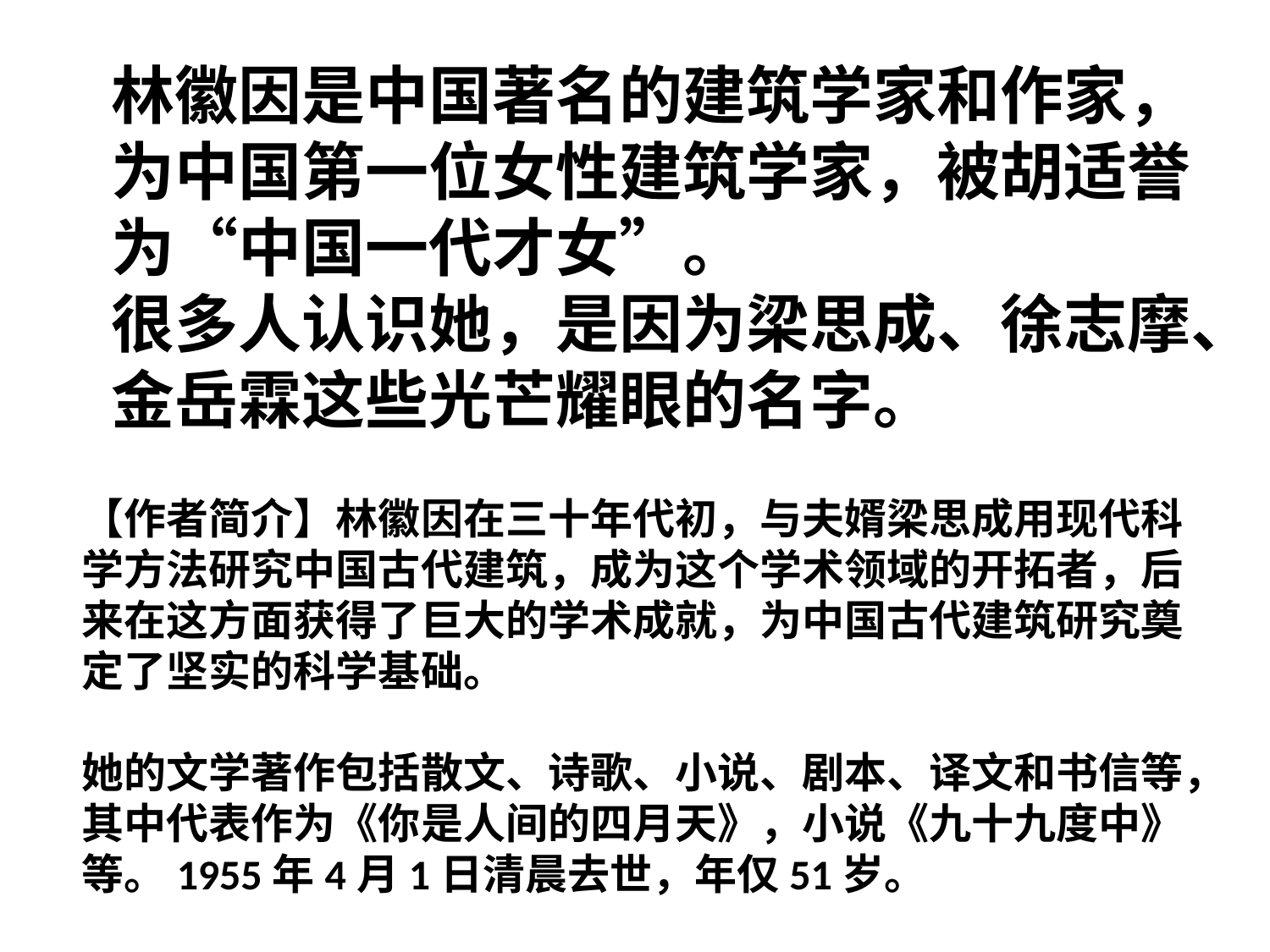

林徽因是中国著名的建筑学家和作家，为中国第一位女性建筑学家，被胡适誉为“中国一代才女”。
很多人认识她，是因为梁思成、徐志摩、金岳霖这些光芒耀眼的名字。
【作者简介】林徽因在三十年代初，与夫婿梁思成用现代科学方法研究中国古代建筑，成为这个学术领域的开拓者，后来在这方面获得了巨大的学术成就，为中国古代建筑研究奠定了坚实的科学基础。 
她的文学著作包括散文、诗歌、小说、剧本、译文和书信等，其中代表作为《你是人间的四月天》，小说《九十九度中》等。1955年4月1日清晨去世，年仅51岁。